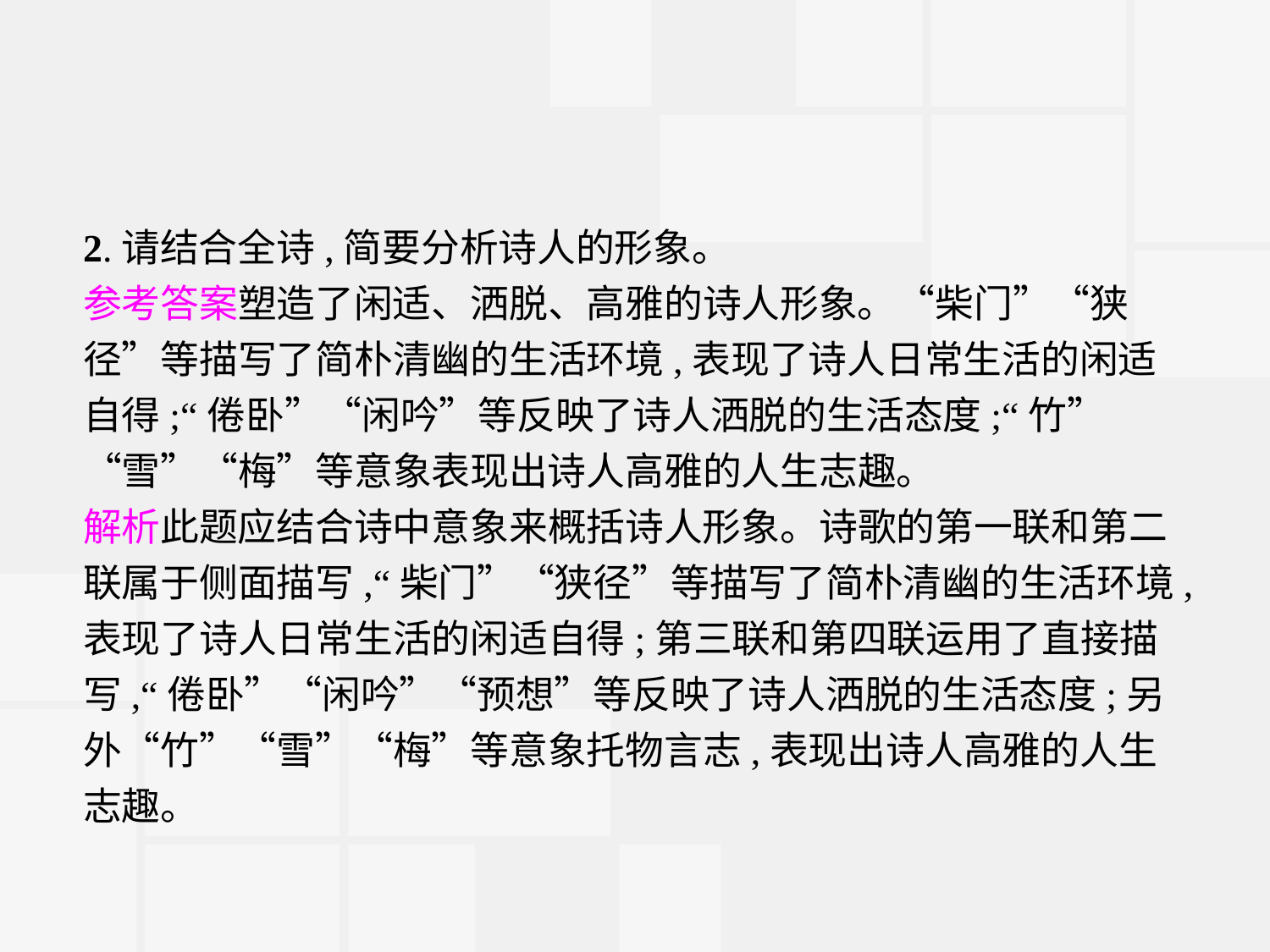

2.请结合全诗,简要分析诗人的形象。
参考答案塑造了闲适、洒脱、高雅的诗人形象。“柴门”“狭径”等描写了简朴清幽的生活环境,表现了诗人日常生活的闲适自得;“倦卧”“闲吟”等反映了诗人洒脱的生活态度;“竹”“雪”“梅”等意象表现出诗人高雅的人生志趣。
解析此题应结合诗中意象来概括诗人形象。诗歌的第一联和第二联属于侧面描写,“柴门”“狭径”等描写了简朴清幽的生活环境,表现了诗人日常生活的闲适自得;第三联和第四联运用了直接描写,“倦卧”“闲吟”“预想”等反映了诗人洒脱的生活态度;另外“竹”“雪”“梅”等意象托物言志,表现出诗人高雅的人生志趣。